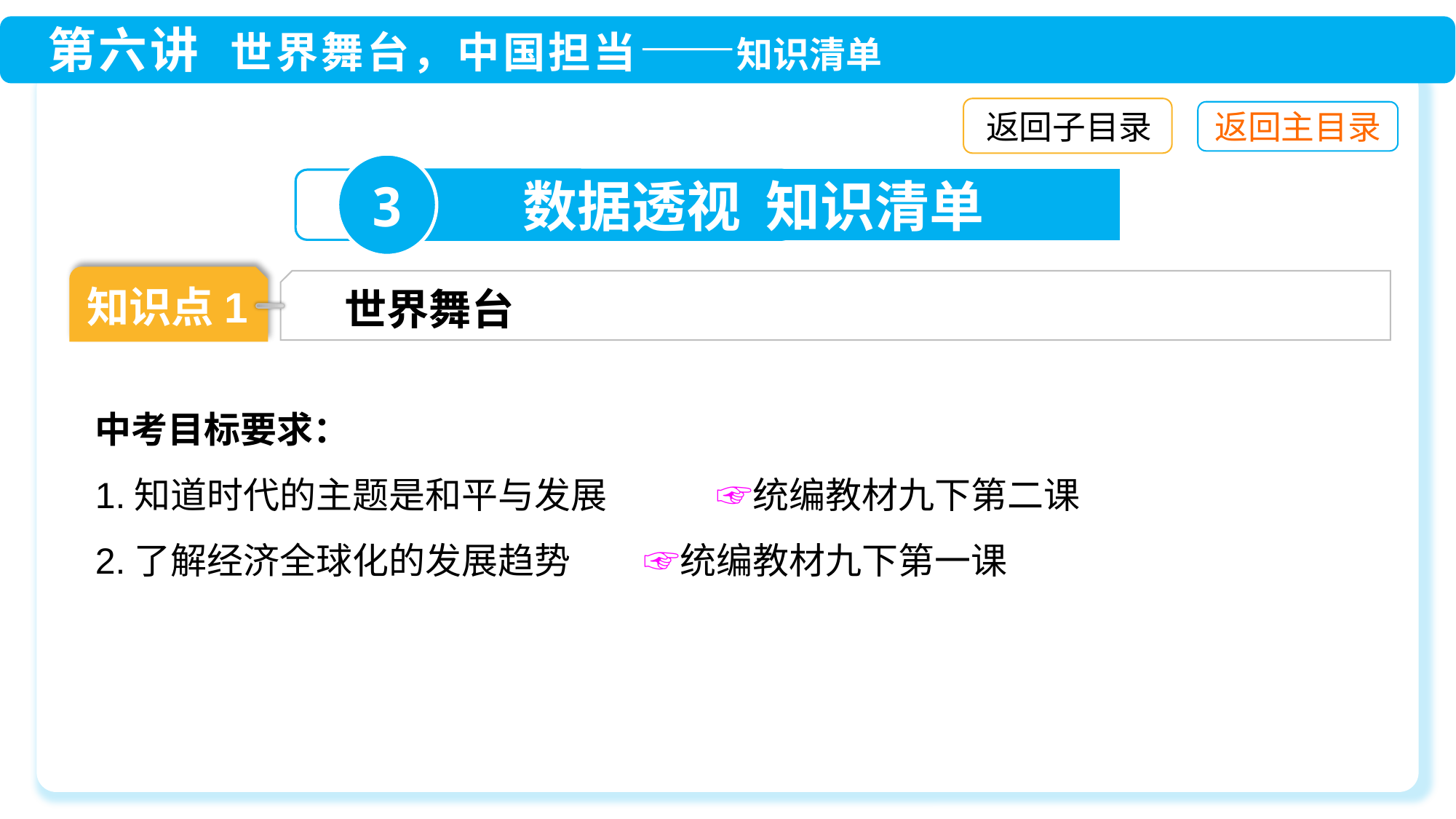

返回子目录
3

数据透视  知识清单
知识点1
世界舞台

中考目标要求：
1.知道时代的主题是和平与发展　　　☞统编教材九下第二课
2.了解经济全球化的发展趋势　　☞统编教材九下第一课